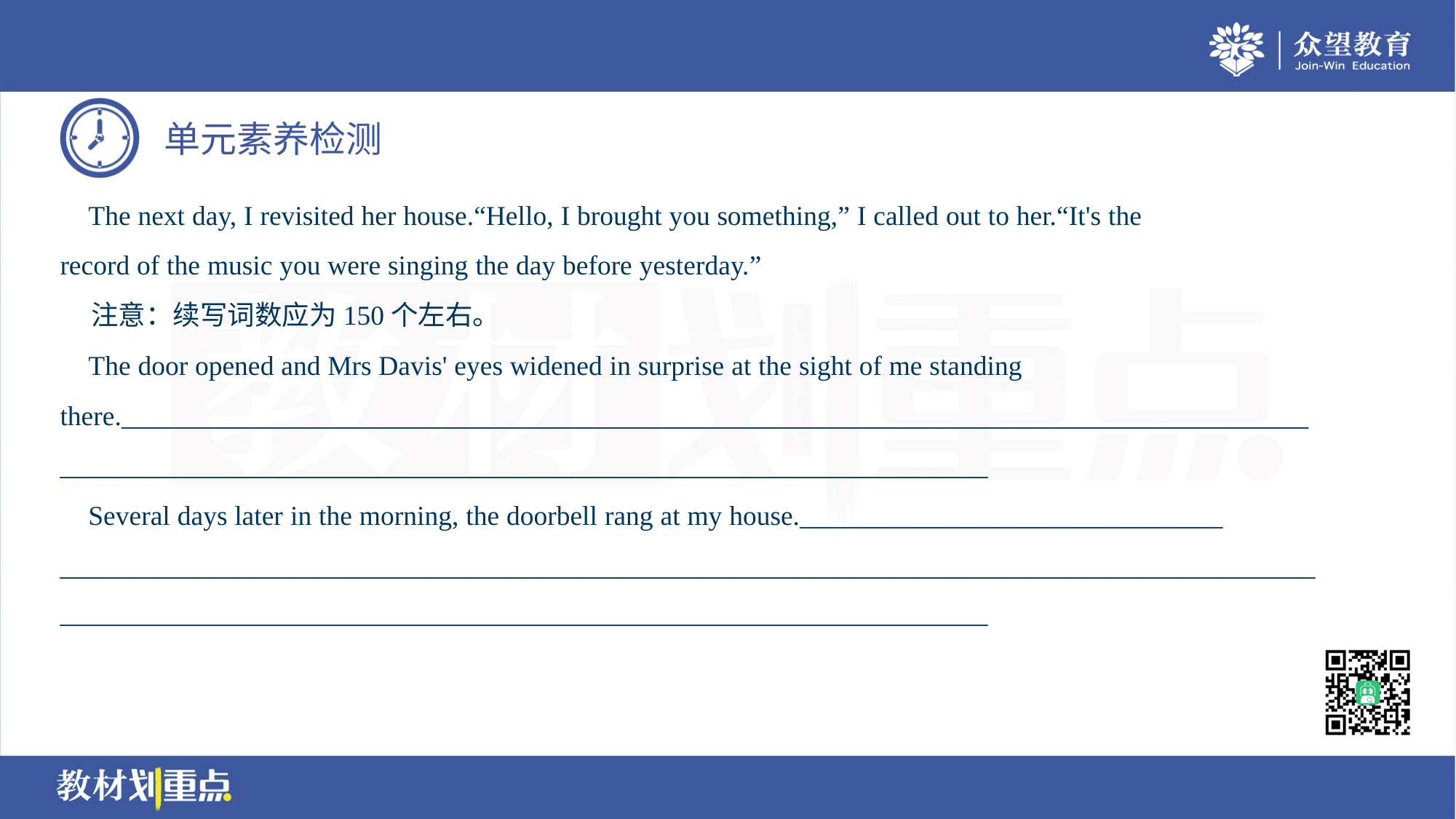

The next day, I revisited her house.“Hello, I brought you something,” I called out to her.“It's the
record of the music you were singing the day before yesterday.”
    注意：续写词数应为150个左右。
    The door opened and Mrs Davis' eyes widened in surprise at the sight of me standing
there._______________________________________________________________________________________
____________________________________________________________________
    Several days later in the morning, the doorbell rang at my house._______________________________
____________________________________________________________________________________________
____________________________________________________________________